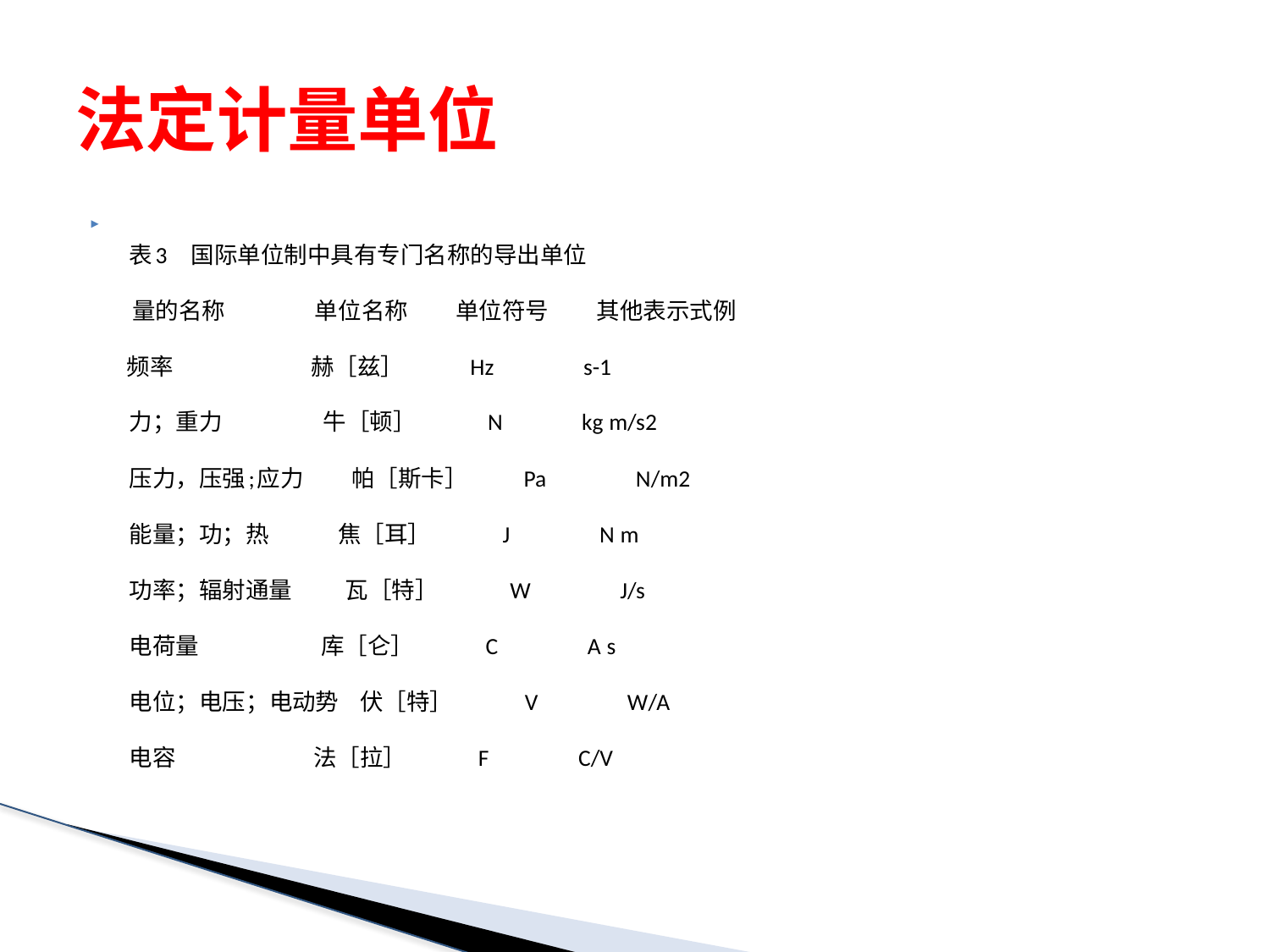

# 法定计量单位
 表3    国际单位制中具有专门名称的导出单位
  量的名称                 单位名称         单位符号         其他表示式例
 频率                          赫［兹］            Hz                 s-1
 力；重力                   牛［顿］             N               kg m/s2
 压力，压强;应力         帕［斯卡］          Pa                 N/m2
 能量；功；热             焦［耳］             J                 N m
 功率；辐射通量          瓦［特］             W                 J/s
 电荷量                       库［仑］             C                 A s
 电位；电压；电动势    伏［特］             V                 W/A
 电容                          法［拉］             F                 C/V